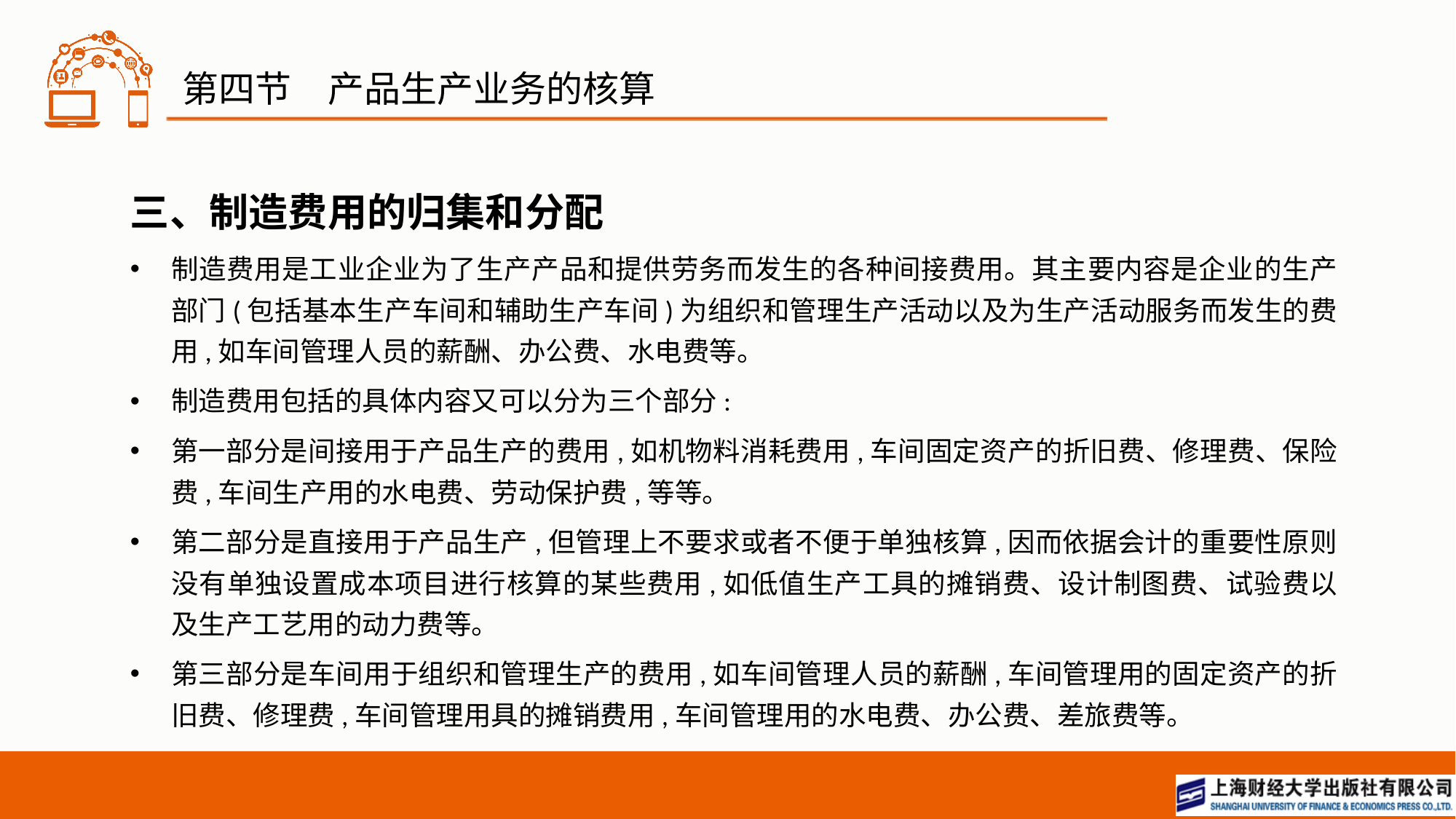

# 第四节　产品生产业务的核算
三、制造费用的归集和分配
制造费用是工业企业为了生产产品和提供劳务而发生的各种间接费用。其主要内容是企业的生产部门(包括基本生产车间和辅助生产车间)为组织和管理生产活动以及为生产活动服务而发生的费用,如车间管理人员的薪酬、办公费、水电费等。
制造费用包括的具体内容又可以分为三个部分:
第一部分是间接用于产品生产的费用,如机物料消耗费用,车间固定资产的折旧费、修理费、保险费,车间生产用的水电费、劳动保护费,等等。
第二部分是直接用于产品生产,但管理上不要求或者不便于单独核算,因而依据会计的重要性原则没有单独设置成本项目进行核算的某些费用,如低值生产工具的摊销费、设计制图费、试验费以及生产工艺用的动力费等。
第三部分是车间用于组织和管理生产的费用,如车间管理人员的薪酬,车间管理用的固定资产的折旧费、修理费,车间管理用具的摊销费用,车间管理用的水电费、办公费、差旅费等。